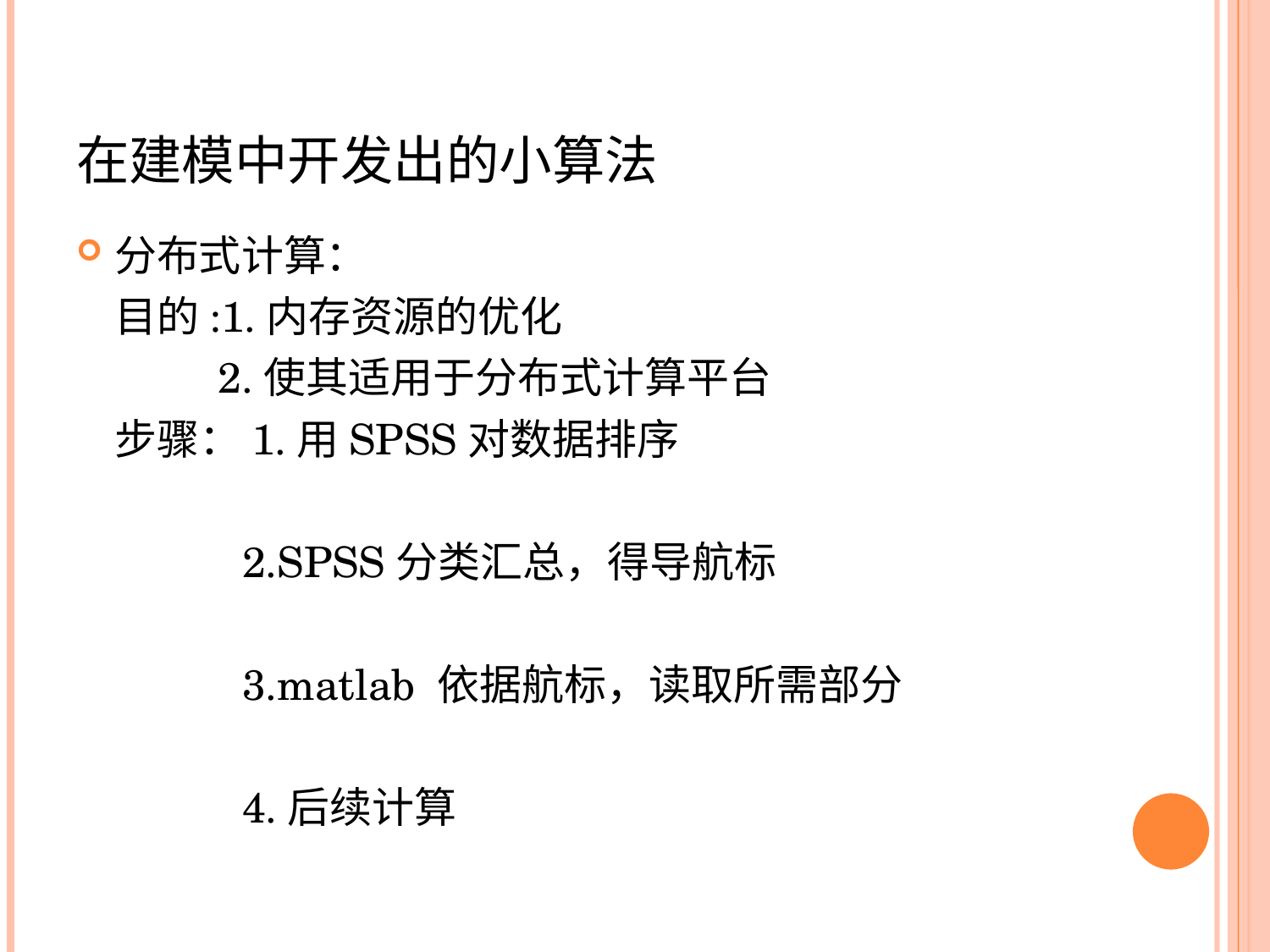

在建模中开发出的小算法
分布式计算：
   目的:1.内存资源的优化
            2.使其适用于分布式计算平台
   步骤：1.用SPSS对数据排序

              2.SPSS分类汇总，得导航标

              3.matlab 依据航标，读取所需部分

              4.后续计算